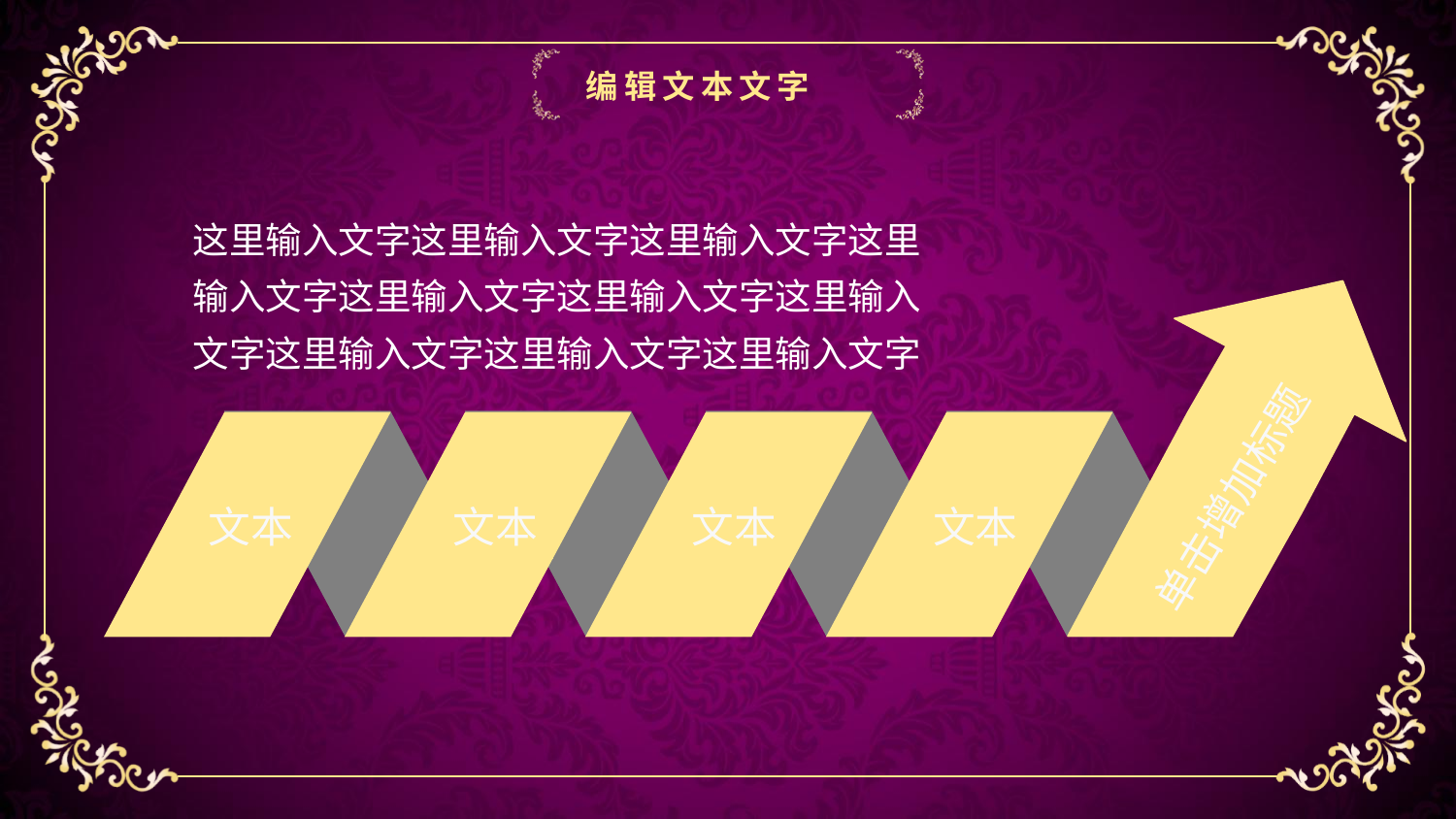

编辑文本文字
这里输入文字这里输入文字这里输入文字这里输入文字这里输入文字这里输入文字这里输入文字这里输入文字这里输入文字这里输入文字

单击增加标题

文本

文本

文本

文本